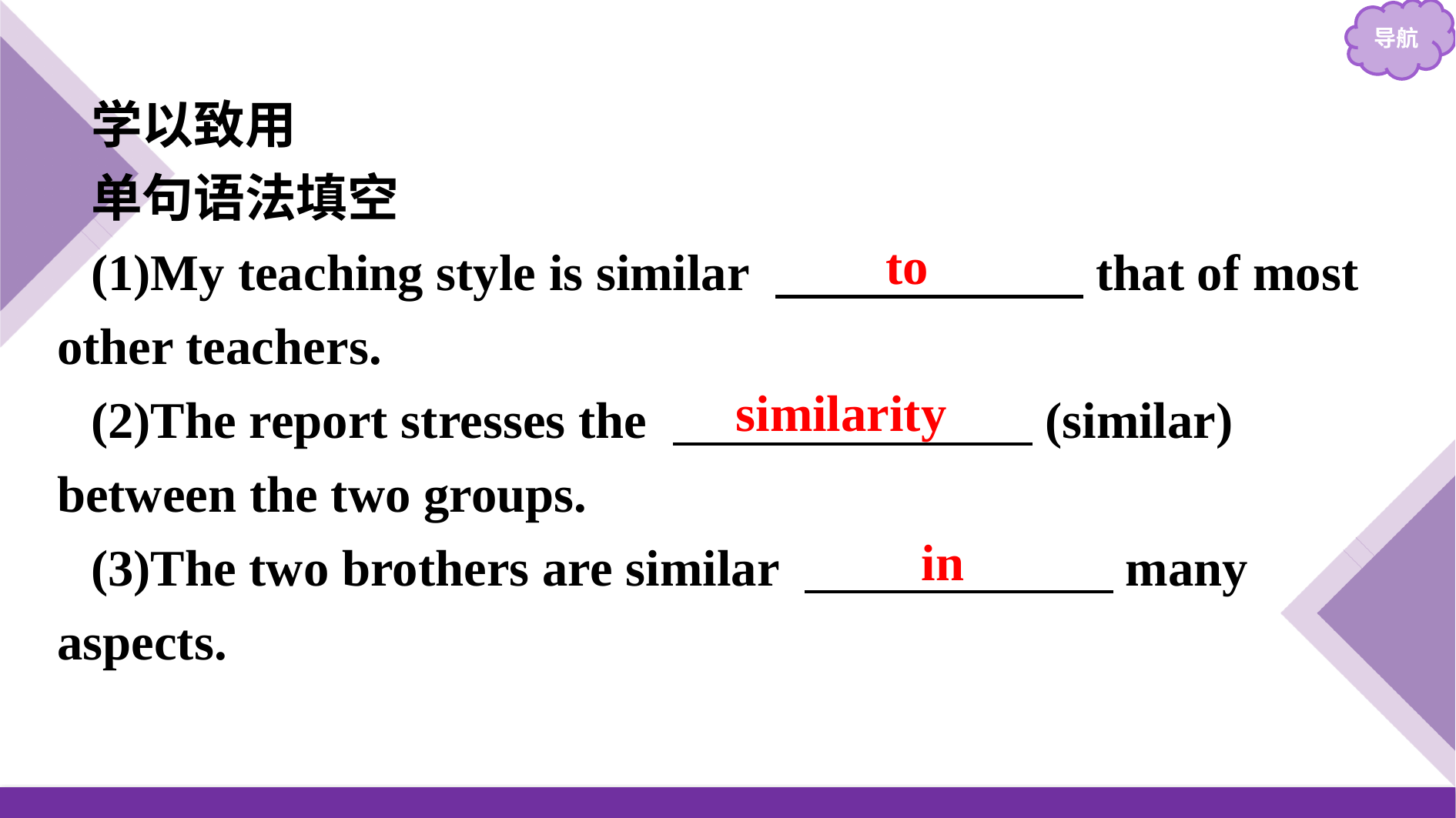

学以致用
单句语法填空
(1)My teaching style is similar 　　　　　　that of most other teachers.
(2)The report stresses the 　　　　　　　(similar) between the two groups.
(3)The two brothers are similar 　　　　　　many aspects.
to
similarity
in